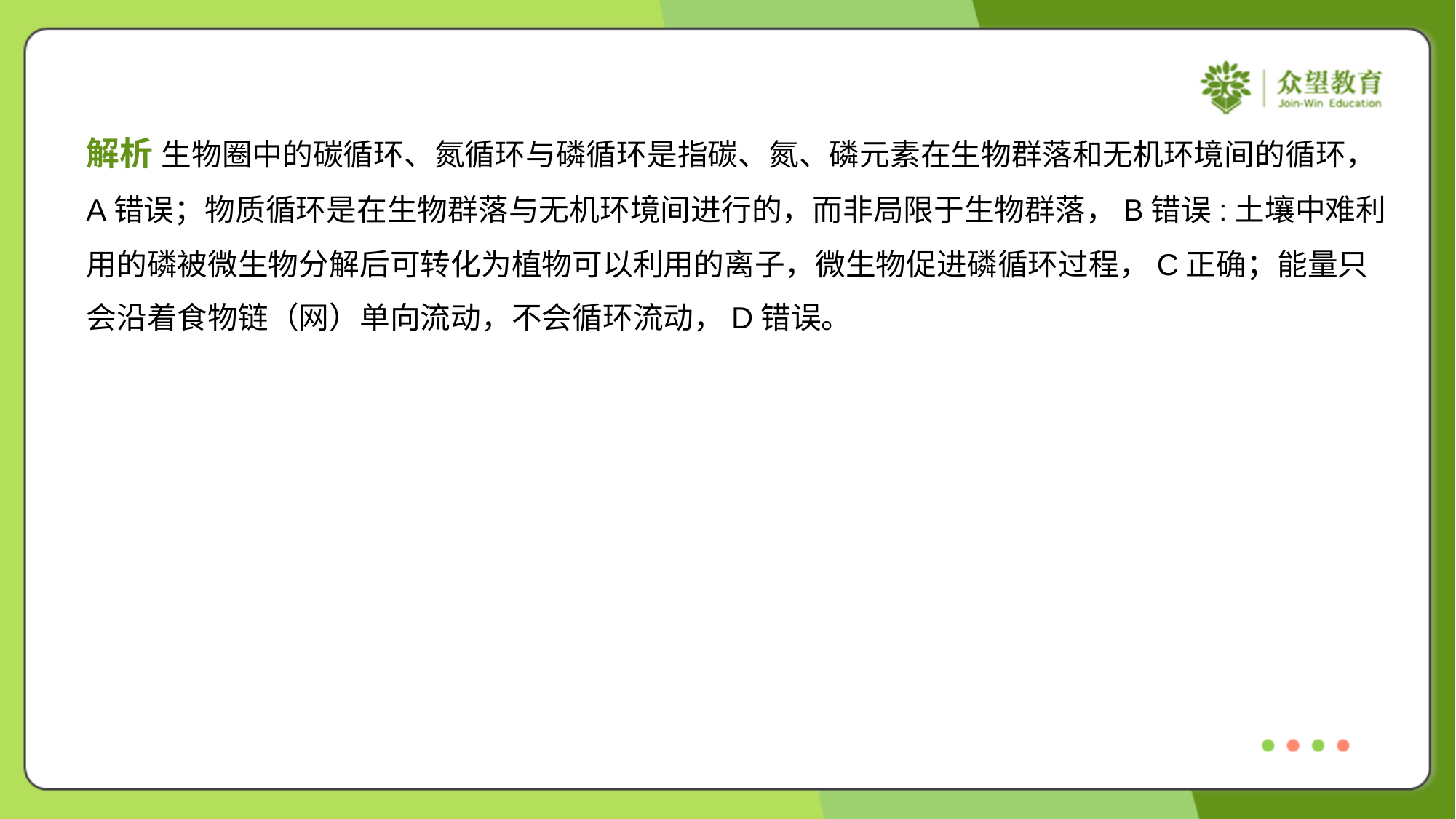

解析 生物圈中的碳循环、氮循环与磷循环是指碳、氮、磷元素在生物群落和无机环境间的循环，
A错误；物质循环是在生物群落与无机环境间进行的，而非局限于生物群落，B错误:土壤中难利
用的磷被微生物分解后可转化为植物可以利用的离子，微生物促进磷循环过程，C正确；能量只
会沿着食物链（网）单向流动，不会循环流动，D错误。